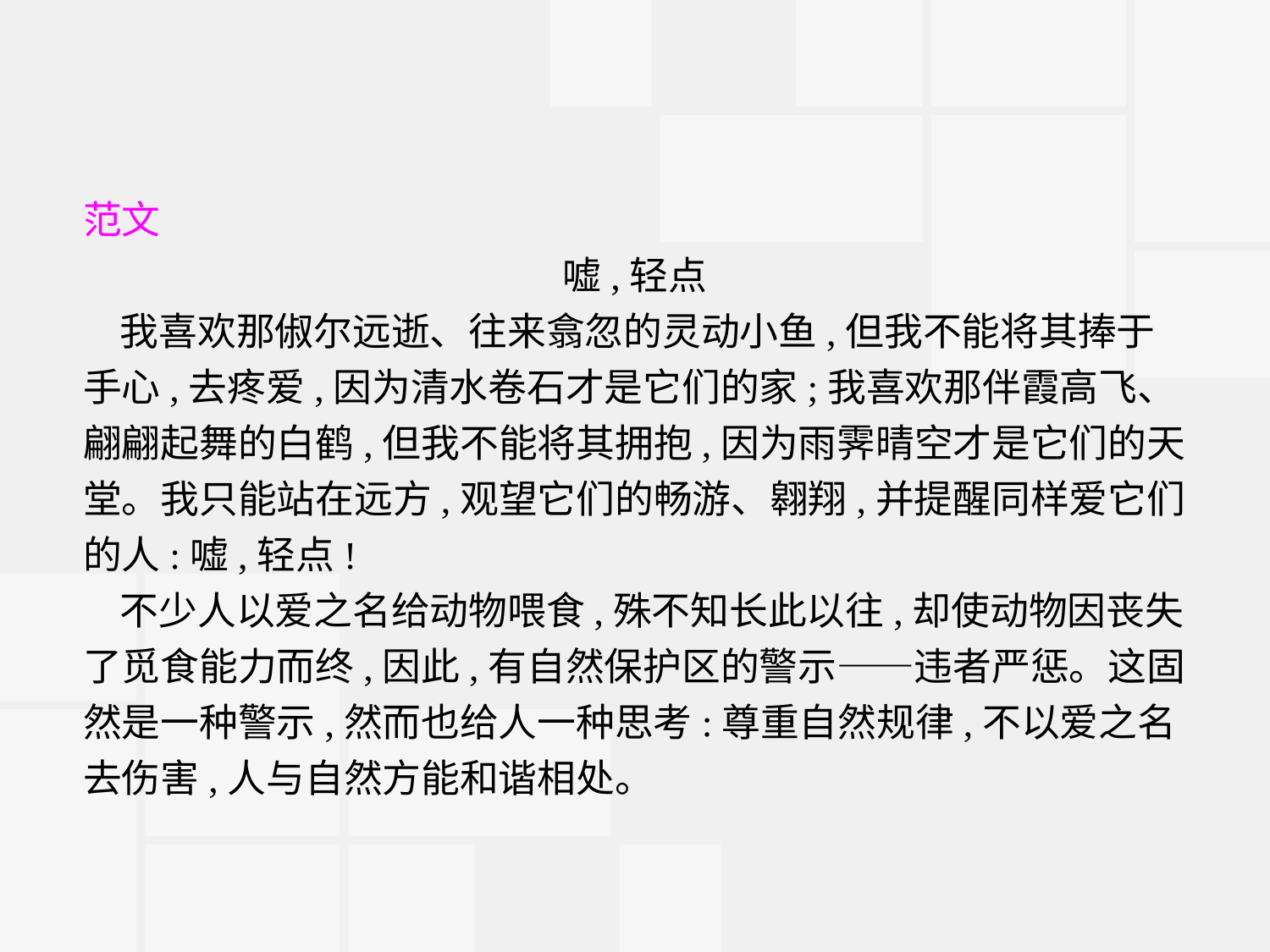

范文
嘘,轻点
我喜欢那俶尔远逝、往来翕忽的灵动小鱼,但我不能将其捧于手心,去疼爱,因为清水卷石才是它们的家;我喜欢那伴霞高飞、翩翩起舞的白鹤,但我不能将其拥抱,因为雨霁晴空才是它们的天堂。我只能站在远方,观望它们的畅游、翱翔,并提醒同样爱它们的人:嘘,轻点!
不少人以爱之名给动物喂食,殊不知长此以往,却使动物因丧失了觅食能力而终,因此,有自然保护区的警示——违者严惩。这固然是一种警示,然而也给人一种思考:尊重自然规律,不以爱之名去伤害,人与自然方能和谐相处。